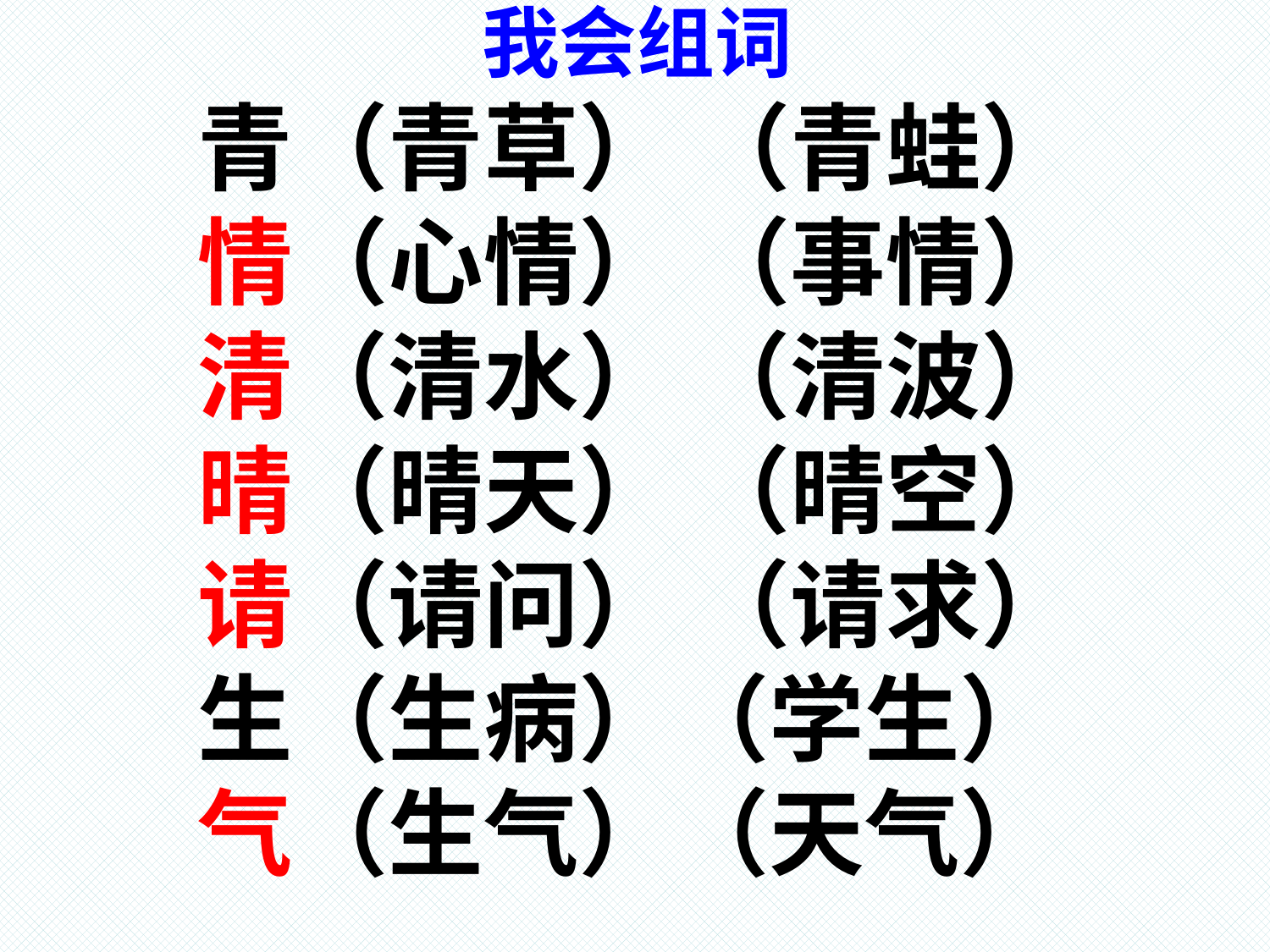

# 我会组词
青（青草） （青蛙）
情（心情） （事情）
清（清水） （清波）
晴（晴天） （晴空）
请（请问） （请求）
生（生病）（学生）
气（生气）（天气）